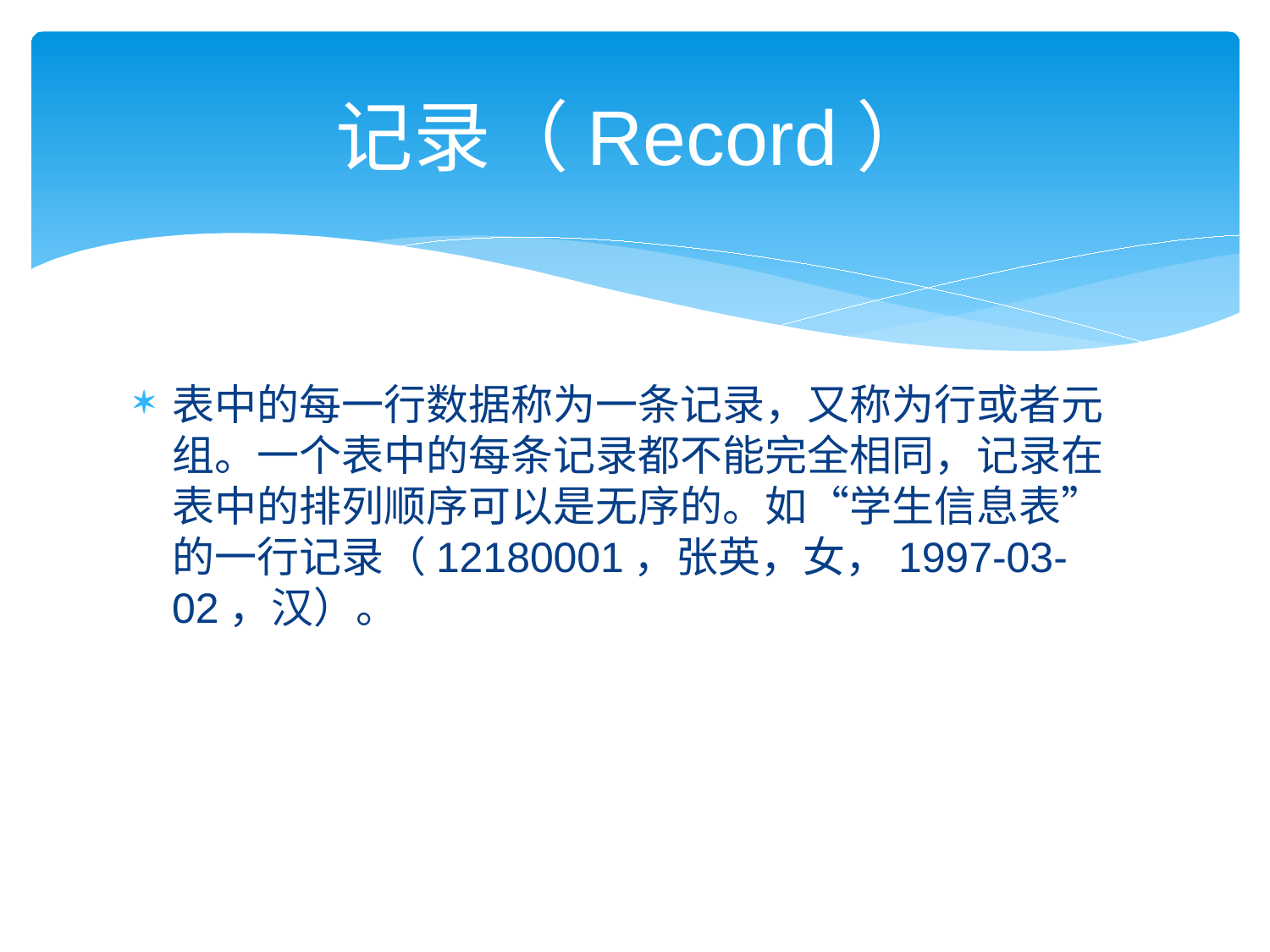

# 记录（Record）
表中的每一行数据称为一条记录，又称为行或者元组。一个表中的每条记录都不能完全相同，记录在表中的排列顺序可以是无序的。如“学生信息表”的一行记录（12180001，张英，女，1997-03-02，汉）。